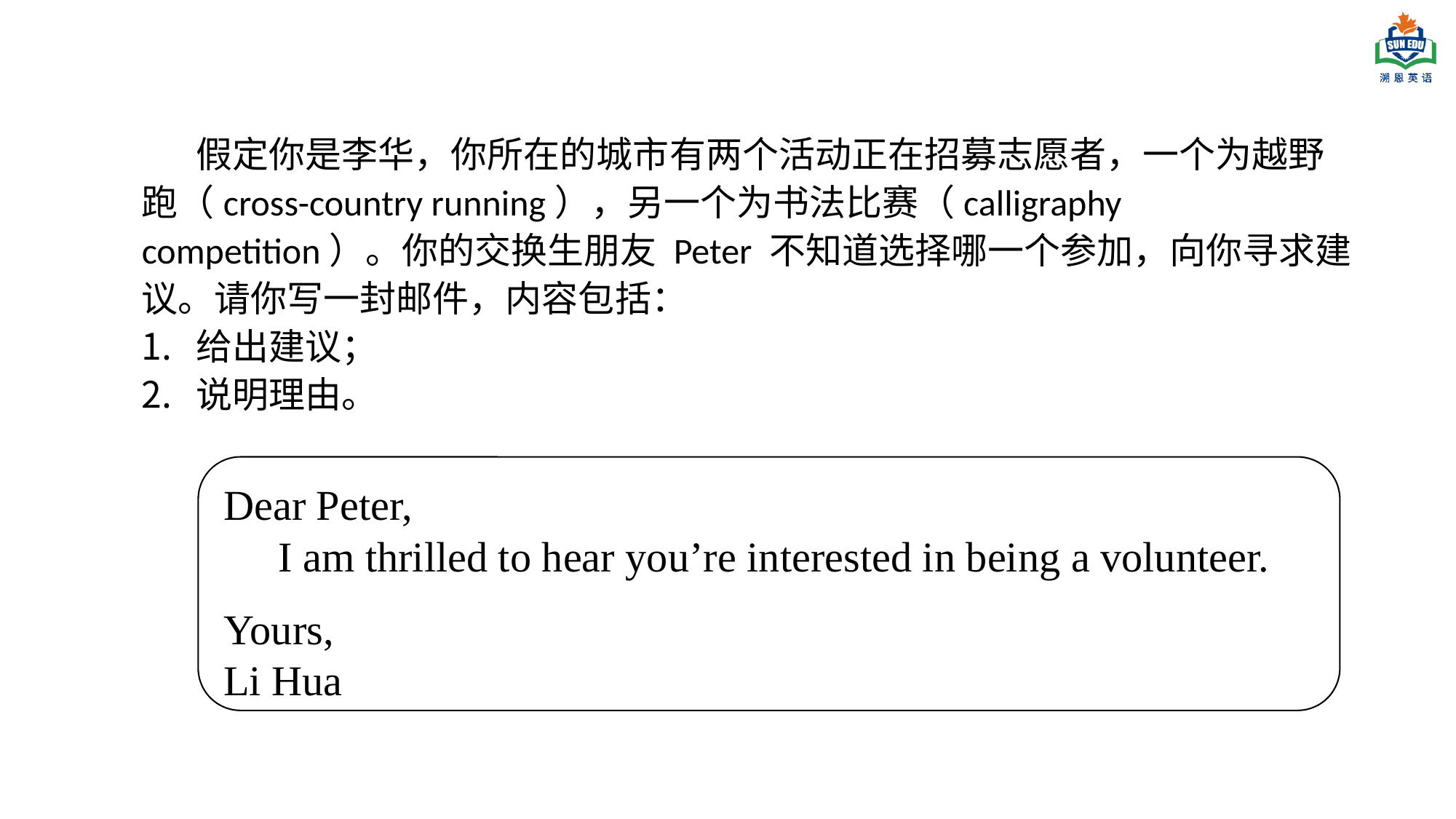

假定你是李华，你所在的城市有两个活动正在招募志愿者，一个为越野跑（cross-country running），另一个为书法比赛（calligraphy competition）。你的交换生朋友 Peter 不知道选择哪一个参加，向你寻求建议。请你写一封邮件，内容包括：
给出建议；
说明理由。

Dear Peter,
I am thrilled to hear you’re interested in being a volunteer.
Yours,
Li Hua